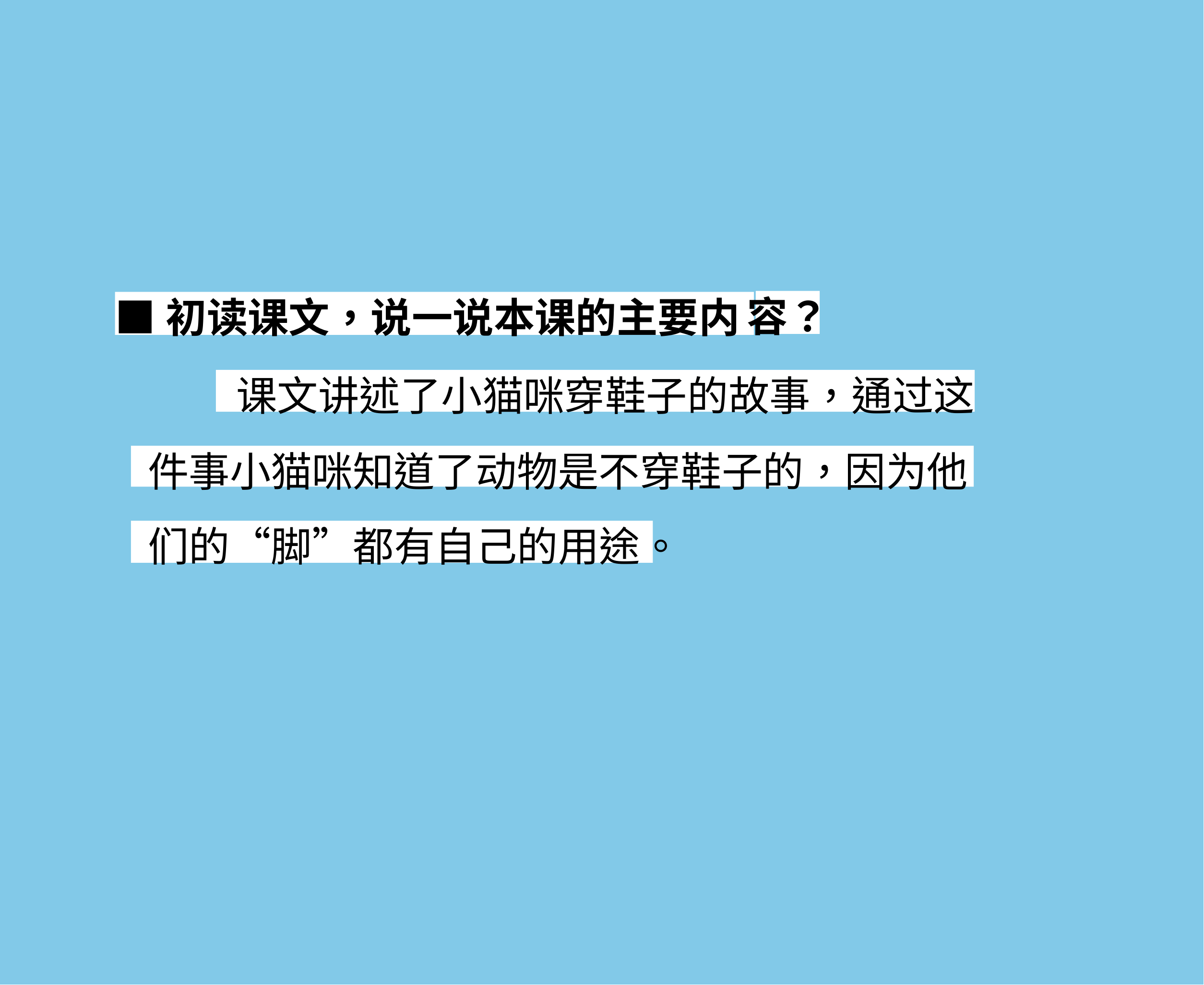

容？
■初读课文，说一说本课的主要内
课文讲述了小猫咪穿鞋子的故事，通过这
件事小猫咪知道了动物是不穿鞋子的，因为他
们的“脚”都有自己的用途。